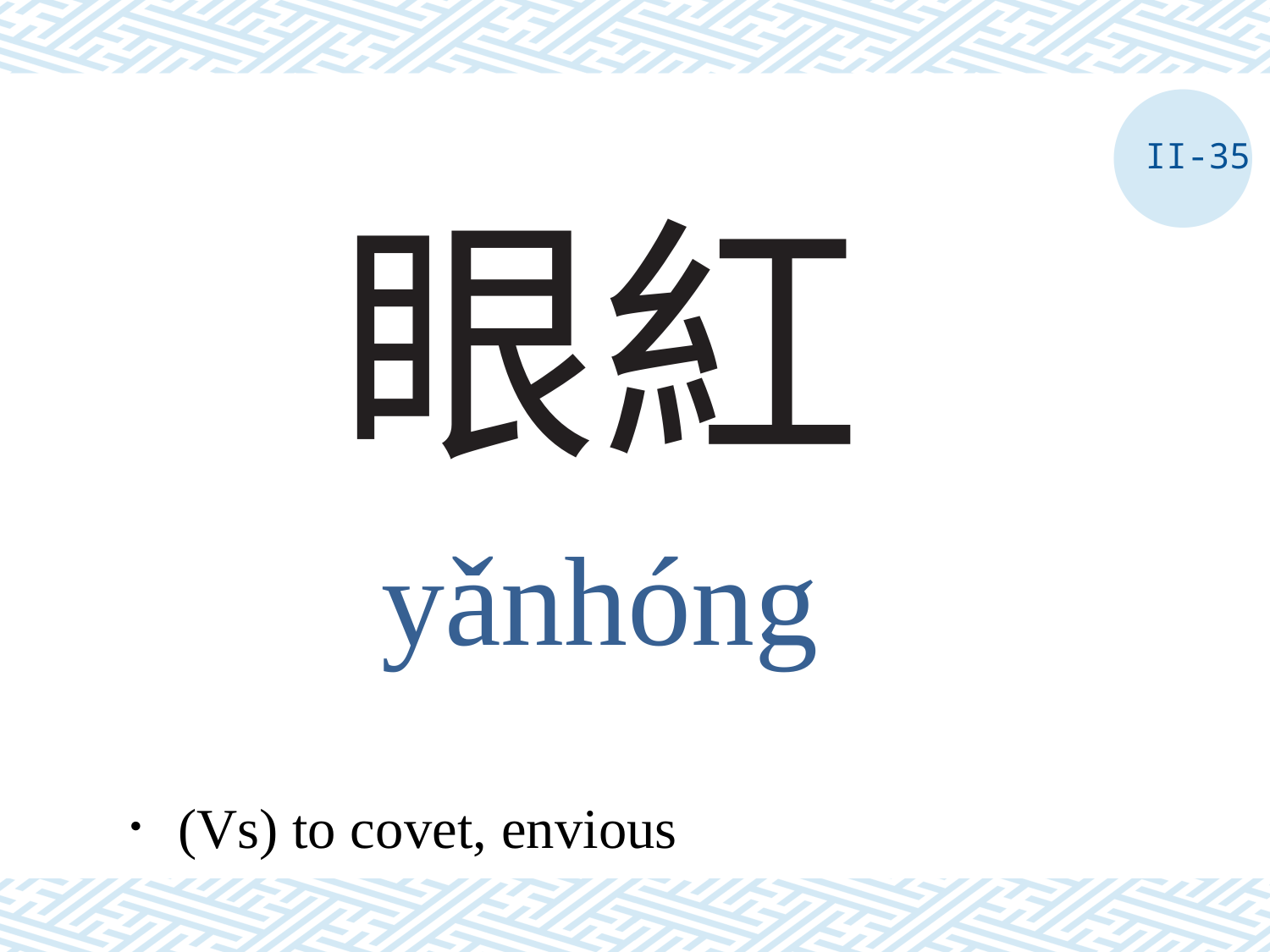

II-35
# 眼紅
yǎnhóng
．(Vs) to covet, envious